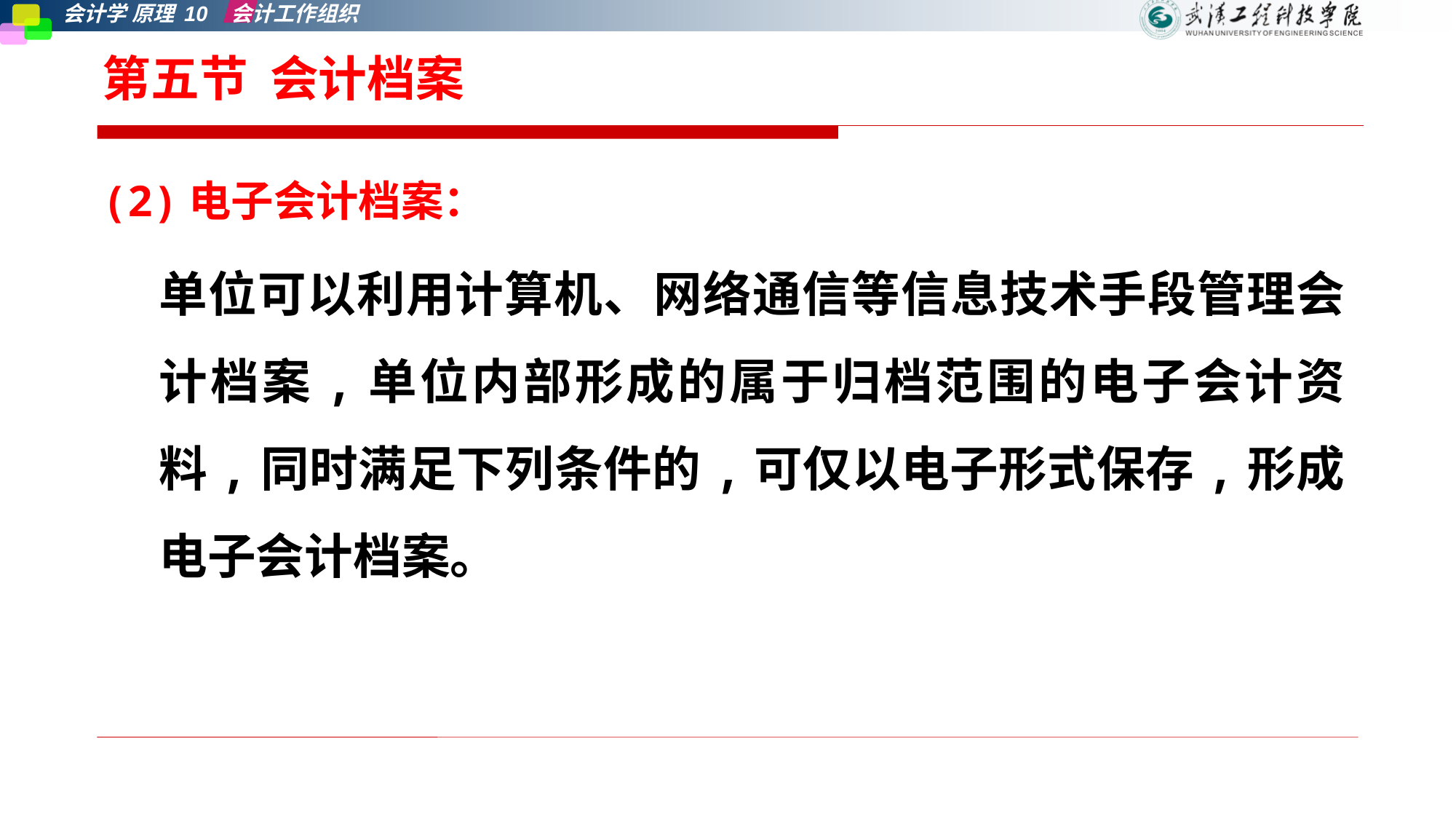

# 第五节  会计档案
(2)电子会计档案：
单位可以利用计算机、网络通信等信息技术手段管理会计档案,单位内部形成的属于归档范围的电子会计资料,同时满足下列条件的,可仅以电子形式保存,形成电子会计档案。